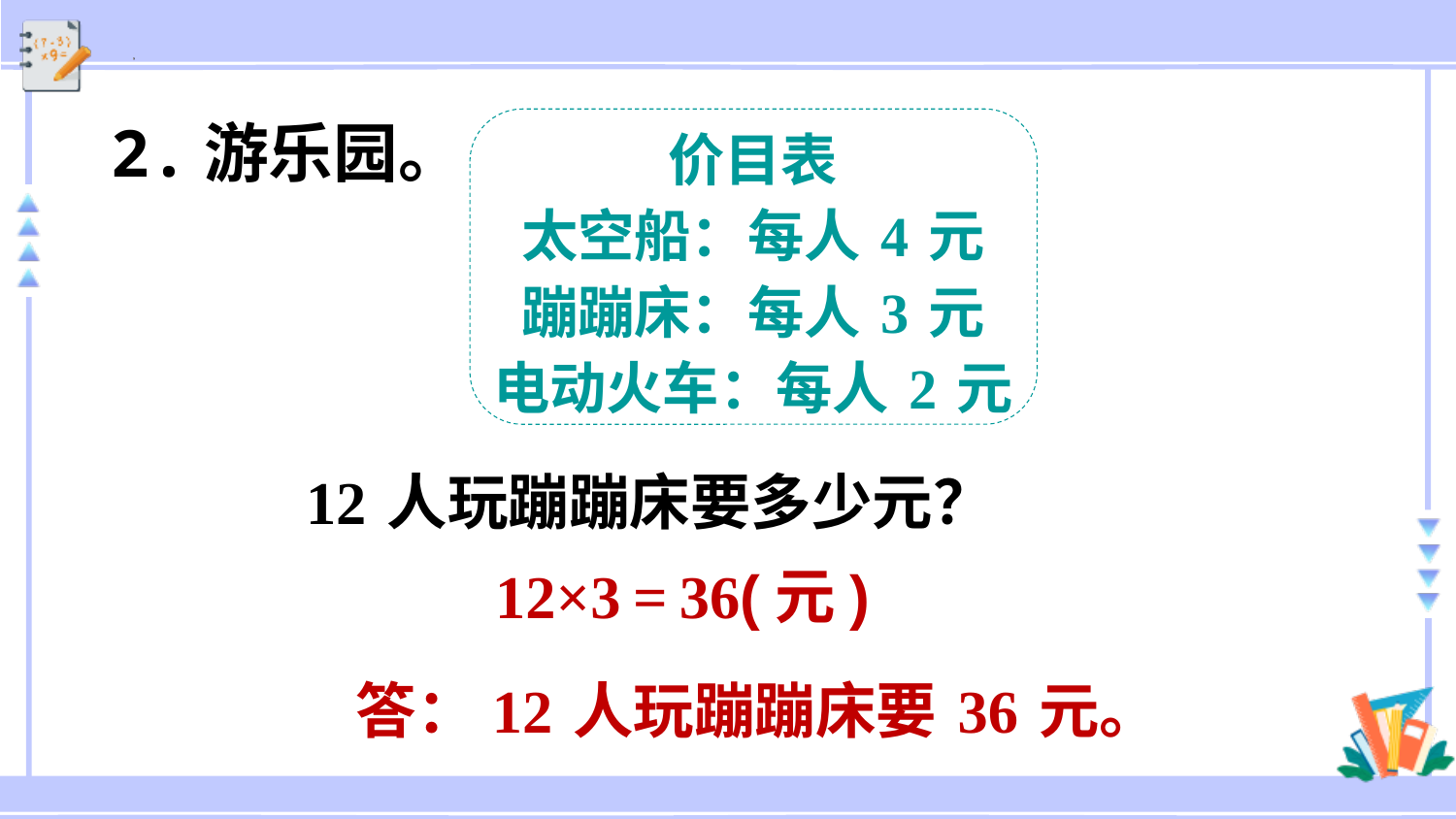

2.游乐园。
价目表
太空船：每人4元
蹦蹦床：每人3元
电动火车：每人2元

    12人玩蹦蹦床要多少元？
12×3=36(元)
答：12人玩蹦蹦床要36元。